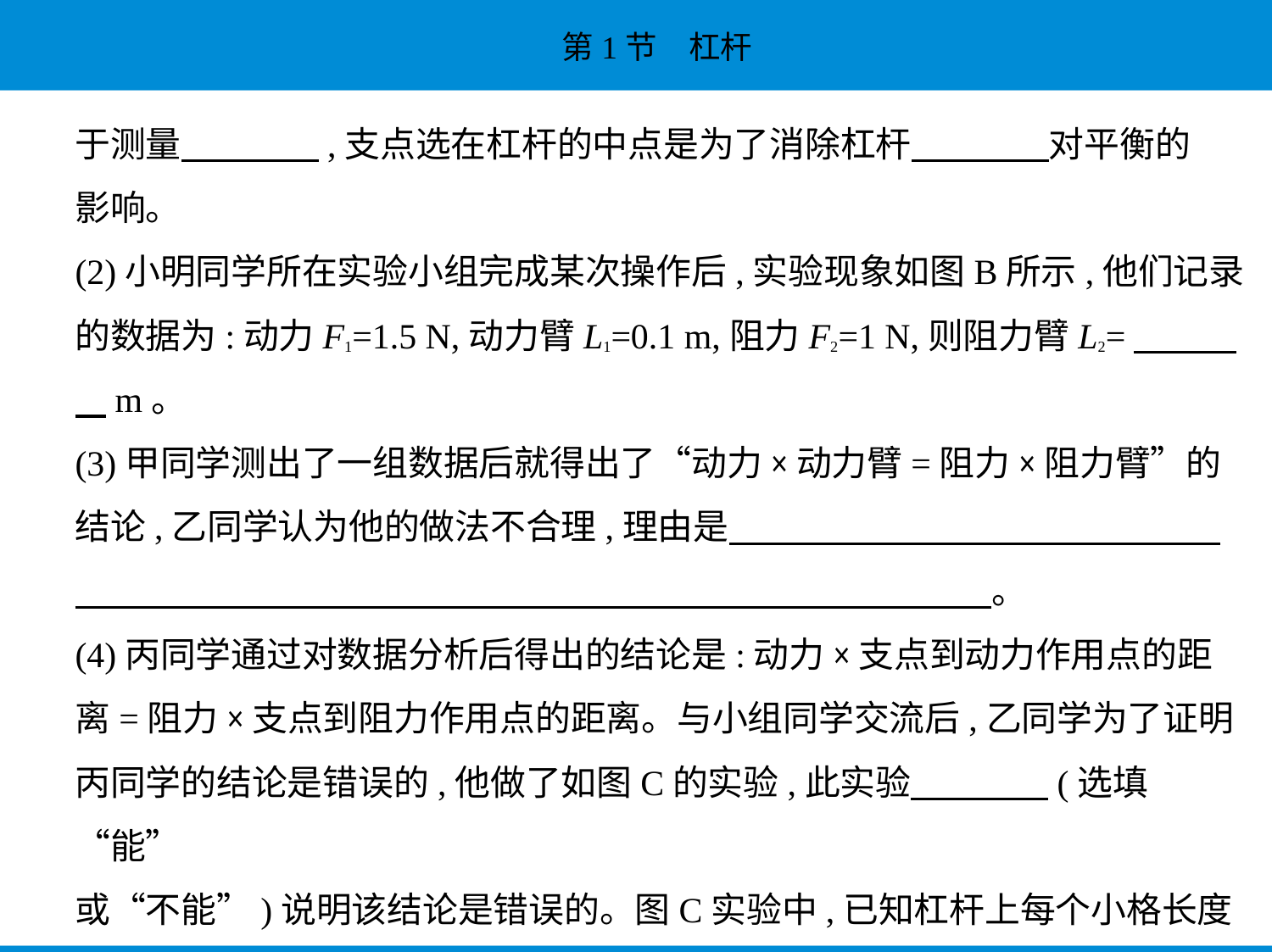

于测量　　　    ,支点选在杠杆的中点是为了消除杠杆　　　    对平衡的
影响。
(2)小明同学所在实验小组完成某次操作后,实验现象如图B所示,他们记录
的数据为:动力F1=1.5 N,动力臂L1=0.1 m,阻力F2=1 N,则阻力臂L2=　　    
    m。
(3)甲同学测出了一组数据后就得出了“动力×动力臂=阻力×阻力臂”的
结论,乙同学认为他的做法不合理,理由是　　　　　　　　　　　　　    
　　　　　　　　　　　　　　　　　　　　　　　　　    。
(4)丙同学通过对数据分析后得出的结论是:动力×支点到动力作用点的距
离=阻力×支点到阻力作用点的距离。与小组同学交流后,乙同学为了证明
丙同学的结论是错误的,他做了如图C的实验,此实验　　　    (选填“能”
或“不能”)说明该结论是错误的。图C实验中,已知杠杆上每个小格长度